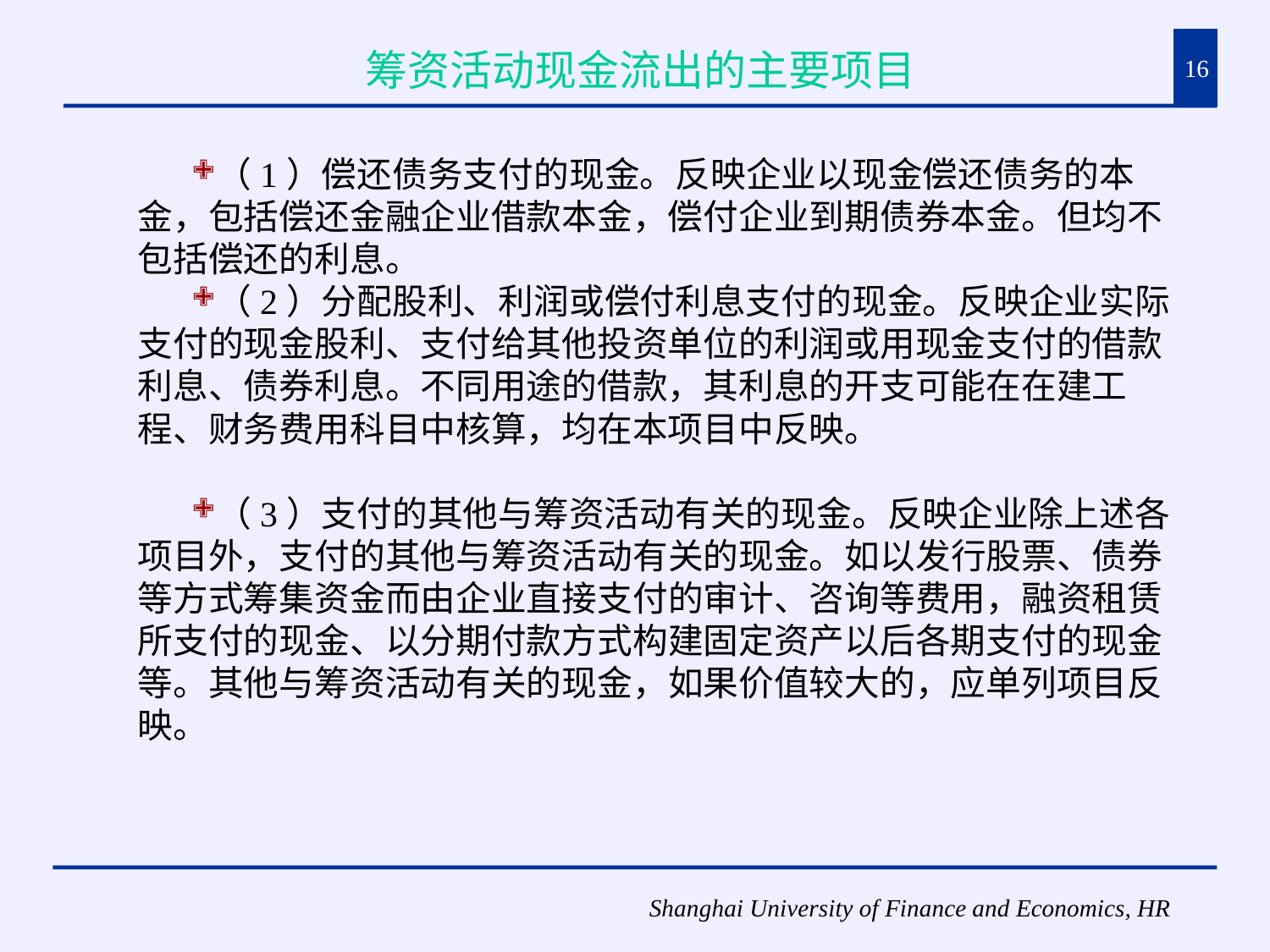

# 筹资活动现金流出的主要项目
16
（1）偿还债务支付的现金。反映企业以现金偿还债务的本金，包括偿还金融企业借款本金，偿付企业到期债券本金。但均不包括偿还的利息。
（2）分配股利、利润或偿付利息支付的现金。反映企业实际支付的现金股利、支付给其他投资单位的利润或用现金支付的借款利息、债券利息。不同用途的借款，其利息的开支可能在在建工程、财务费用科目中核算，均在本项目中反映。

（3）支付的其他与筹资活动有关的现金。反映企业除上述各项目外，支付的其他与筹资活动有关的现金。如以发行股票、债券等方式筹集资金而由企业直接支付的审计、咨询等费用，融资租赁所支付的现金、以分期付款方式构建固定资产以后各期支付的现金等。其他与筹资活动有关的现金，如果价值较大的，应单列项目反映。